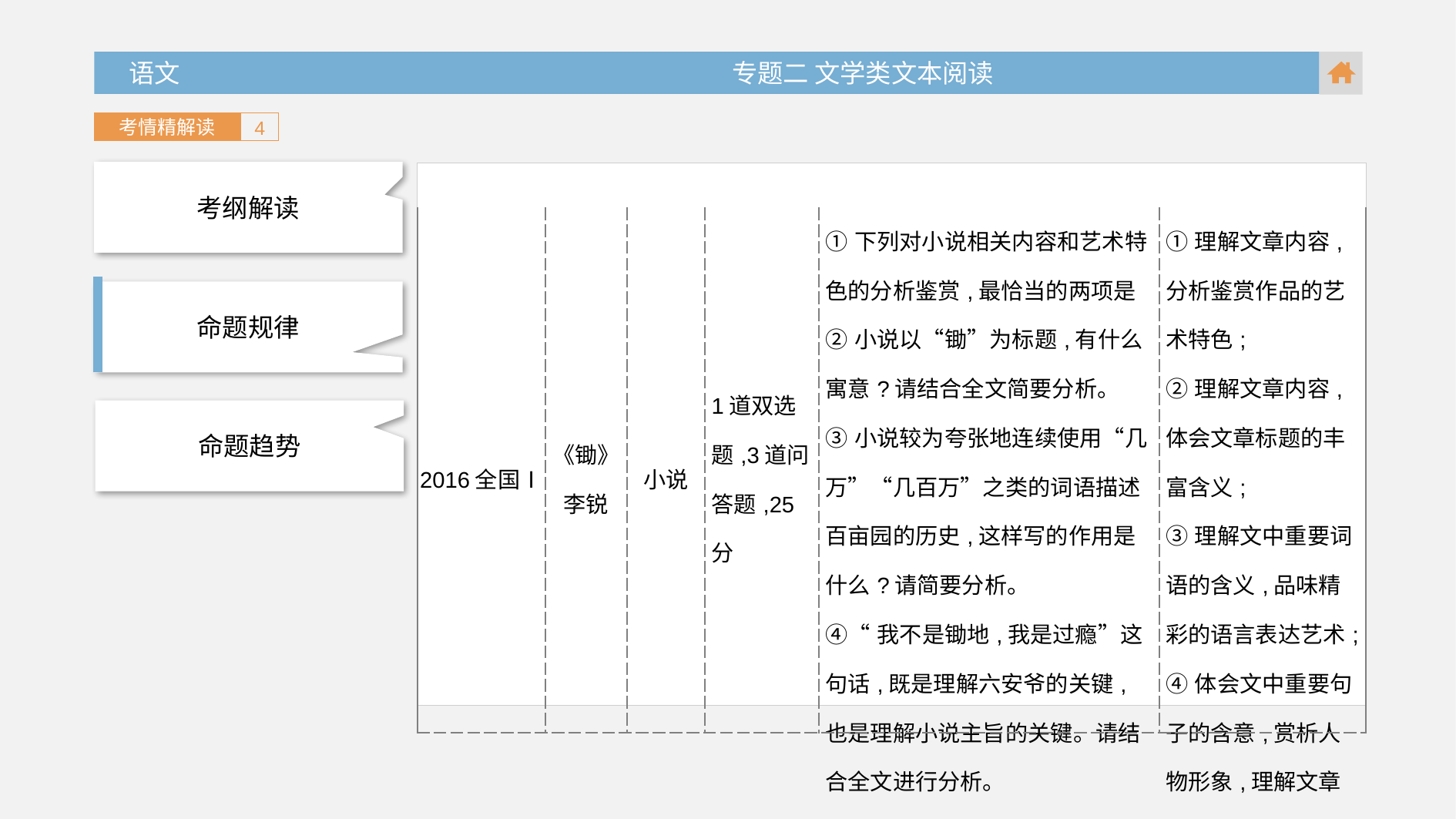

语文                                                                                                专题二 文学类文本阅读

考情精解读
4

考纲解读

| 2016全国Ⅰ | 《锄》 李锐 | 小说 | 1道双选题,3道问答题,25分 | ①下列对小说相关内容和艺术特色的分析鉴赏,最恰当的两项是 ②小说以“锄”为标题,有什么寓意?请结合全文简要分析。 ③小说较为夸张地连续使用“几万”“几百万”之类的词语描述百亩园的历史,这样写的作用是什么?请简要分析。 ④“我不是锄地,我是过瘾”这句话,既是理解六安爷的关键,也是理解小说主旨的关键。请结合全文进行分析。 | ①理解文章内容,分析鉴赏作品的艺术特色; ②理解文章内容,体会文章标题的丰富含义; ③理解文中重要词语的含义,品味精彩的语言表达艺术; ④体会文中重要句子的含意,赏析人物形象,理解文章主旨 |
| --- | --- | --- | --- | --- | --- |
命题规律
命题趋势